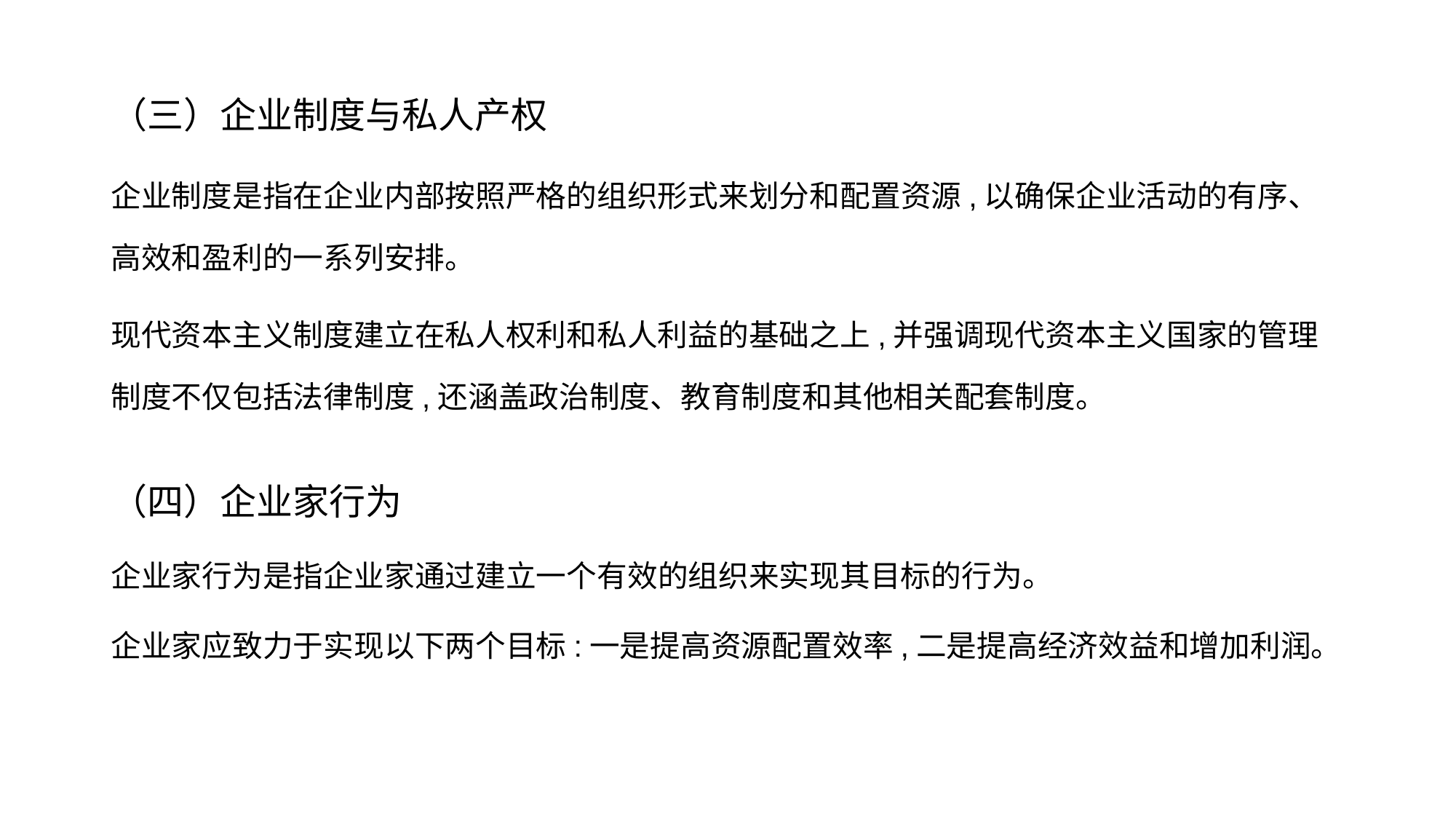

（三）企业制度与私人产权
企业制度是指在企业内部按照严格的组织形式来划分和配置资源,以确保企业活动的有序、高效和盈利的一系列安排。
现代资本主义制度建立在私人权利和私人利益的基础之上,并强调现代资本主义国家的管理制度不仅包括法律制度,还涵盖政治制度、教育制度和其他相关配套制度。

（四）企业家行为
企业家行为是指企业家通过建立一个有效的组织来实现其目标的行为。
企业家应致力于实现以下两个目标:一是提高资源配置效率,二是提高经济效益和增加利润。